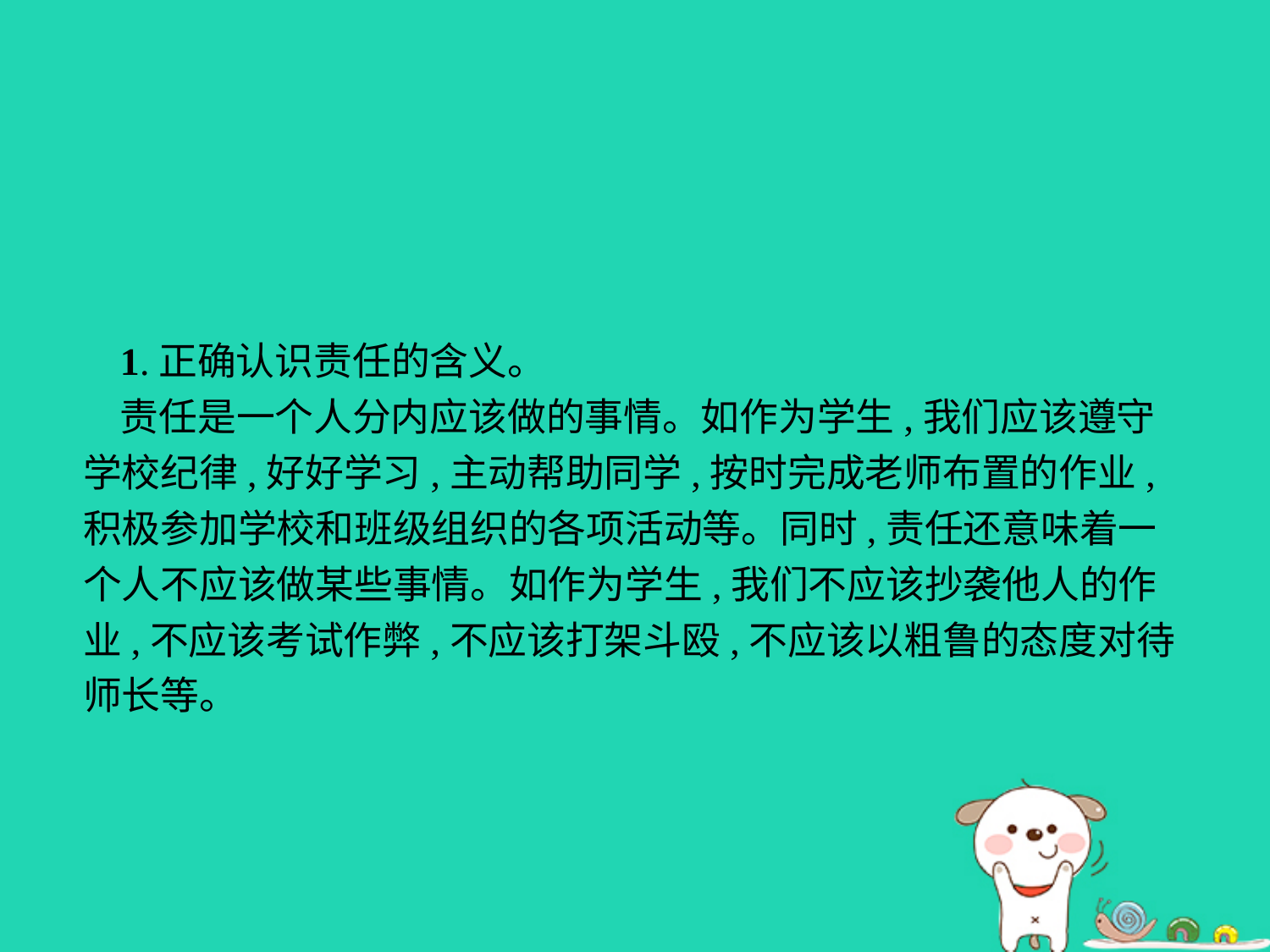

1.正确认识责任的含义。
责任是一个人分内应该做的事情。如作为学生,我们应该遵守学校纪律,好好学习,主动帮助同学,按时完成老师布置的作业,积极参加学校和班级组织的各项活动等。同时,责任还意味着一个人不应该做某些事情。如作为学生,我们不应该抄袭他人的作业,不应该考试作弊,不应该打架斗殴,不应该以粗鲁的态度对待师长等。